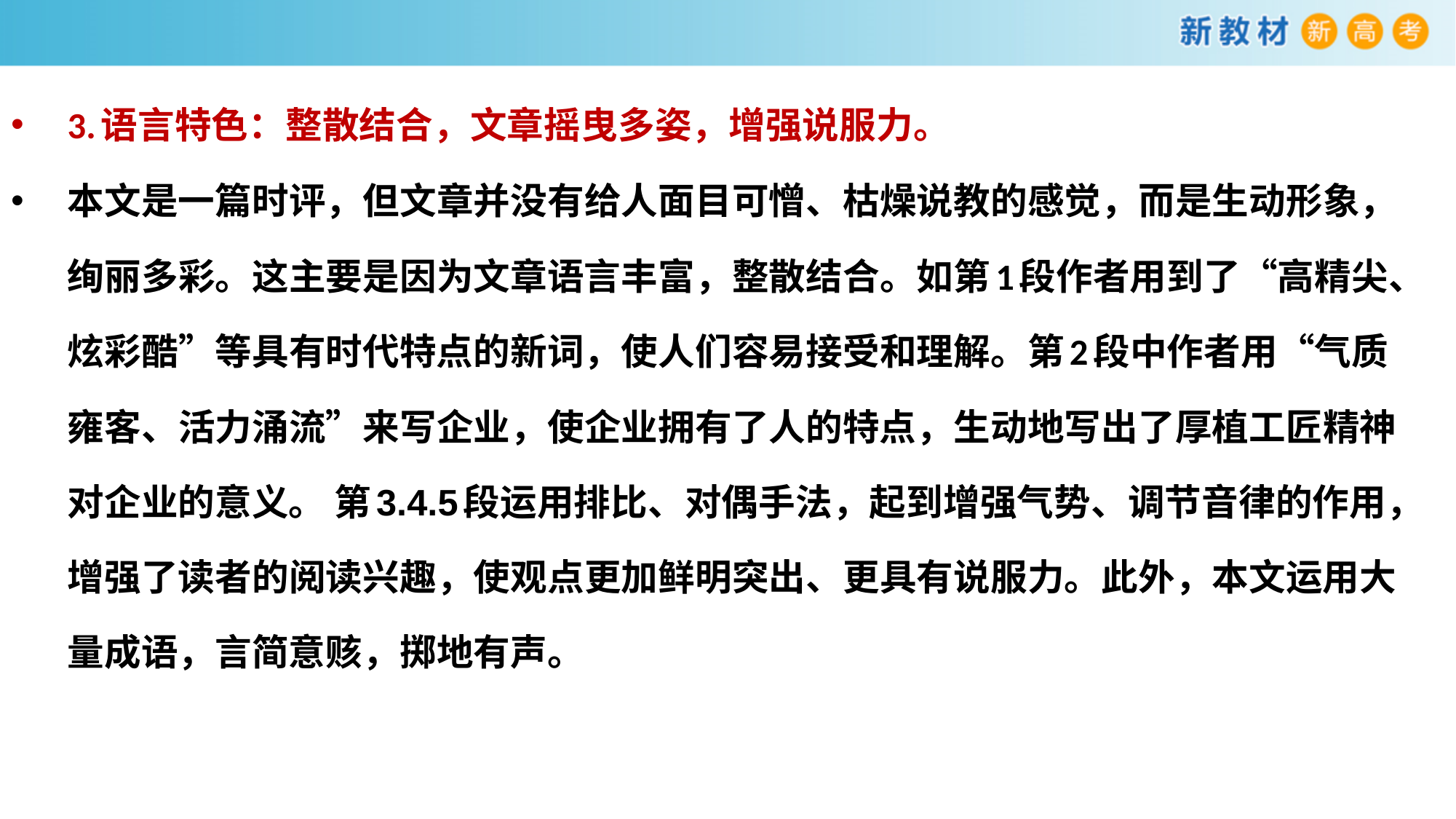

3.语言特色：整散结合，文章摇曳多姿，增强说服力。
本文是一篇时评，但文章并没有给人面目可憎、枯燥说教的感觉，而是生动形象，绚丽多彩。这主要是因为文章语言丰富，整散结合。如第1段作者用到了“高精尖、炫彩酷”等具有时代特点的新词，使人们容易接受和理解。第2段中作者用“气质雍客、活力涌流”来写企业，使企业拥有了人的特点，生动地写出了厚植工匠精神对企业的意义。 第3.4.5段运用排比、对偶手法，起到增强气势、调节音律的作用，增强了读者的阅读兴趣，使观点更加鲜明突出、更具有说服力。此外，本文运用大量成语，言简意赅，掷地有声。